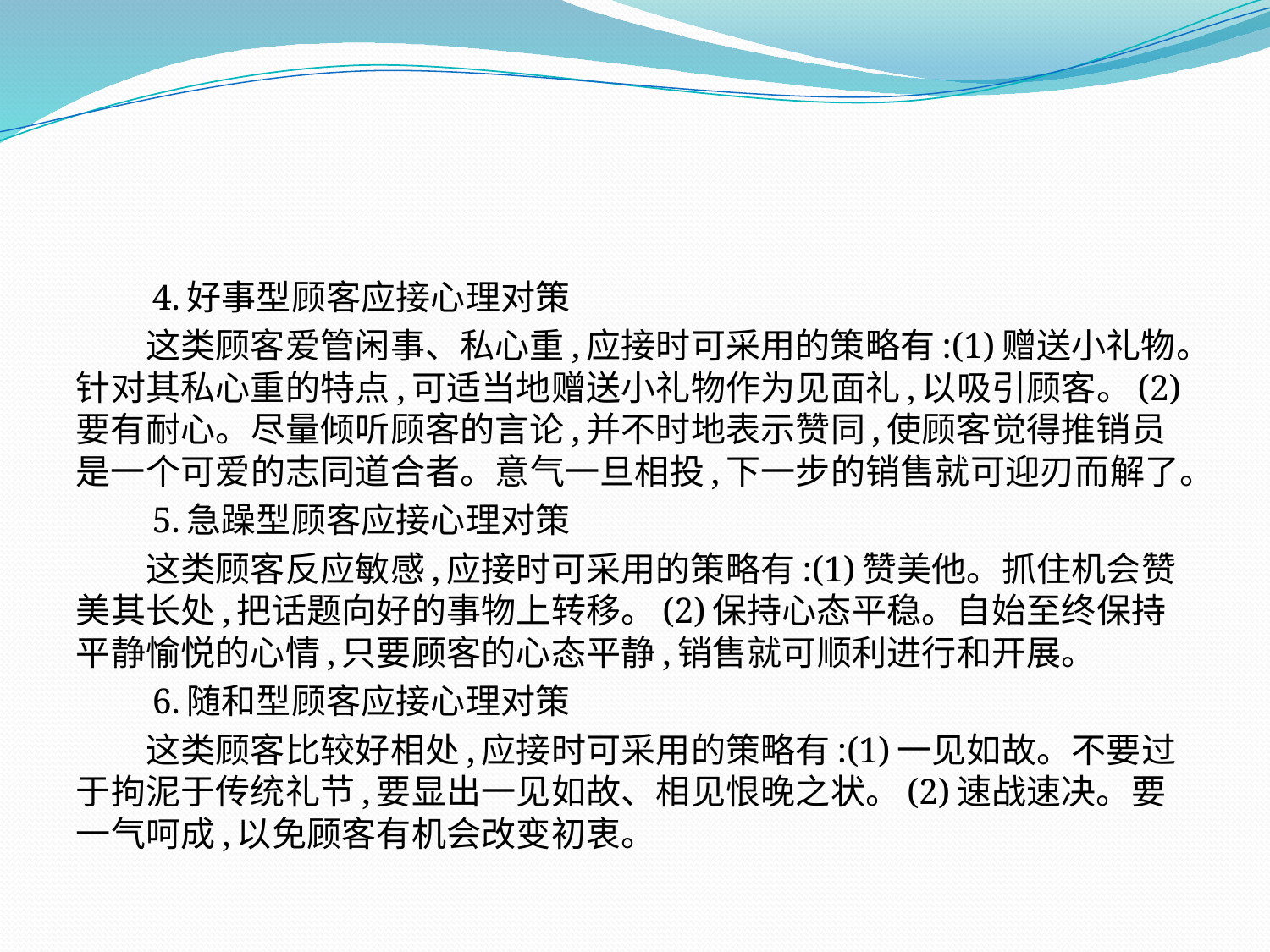

4.好事型顾客应接心理对策
　　这类顾客爱管闲事、私心重,应接时可采用的策略有:(1)赠送小礼物。针对其私心重的特点,可适当地赠送小礼物作为见面礼,以吸引顾客。(2)要有耐心。尽量倾听顾客的言论,并不时地表示赞同,使顾客觉得推销员是一个可爱的志同道合者。意气一旦相投,下一步的销售就可迎刃而解了。
　　5.急躁型顾客应接心理对策
　　这类顾客反应敏感,应接时可采用的策略有:(1)赞美他。抓住机会赞美其长处,把话题向好的事物上转移。(2)保持心态平稳。自始至终保持平静愉悦的心情,只要顾客的心态平静,销售就可顺利进行和开展。
　　6.随和型顾客应接心理对策
　　这类顾客比较好相处,应接时可采用的策略有:(1)一见如故。不要过于拘泥于传统礼节,要显出一见如故、相见恨晚之状。(2)速战速决。要一气呵成,以免顾客有机会改变初衷。